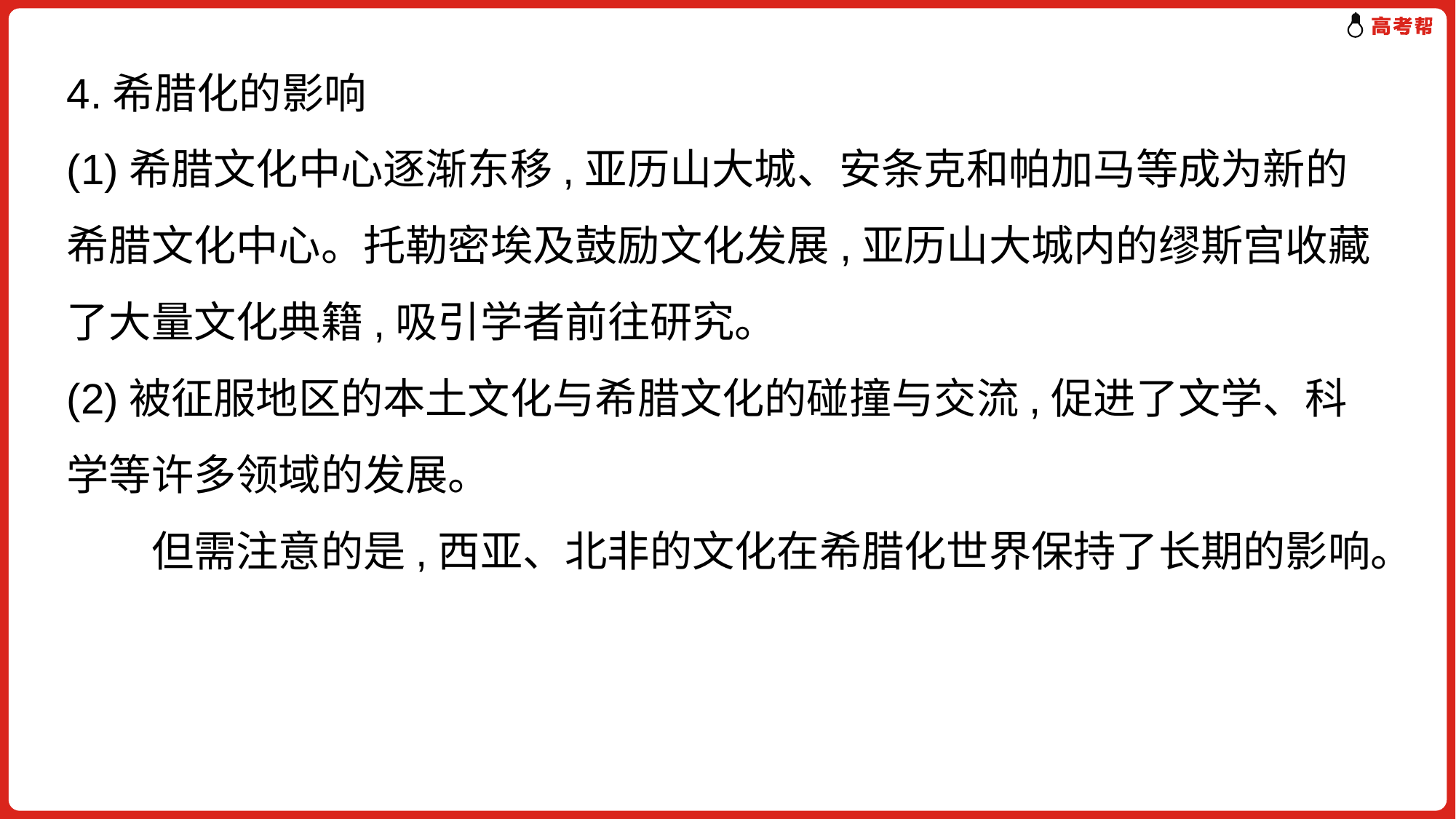

4.希腊化的影响
(1)希腊文化中心逐渐东移,亚历山大城、安条克和帕加马等成为新的希腊文化中心。托勒密埃及鼓励文化发展,亚历山大城内的缪斯宫收藏了大量文化典籍,吸引学者前往研究。
(2)被征服地区的本土文化与希腊文化的碰撞与交流,促进了文学、科学等许多领域的发展。
　　但需注意的是,西亚、北非的文化在希腊化世界保持了长期的影响。